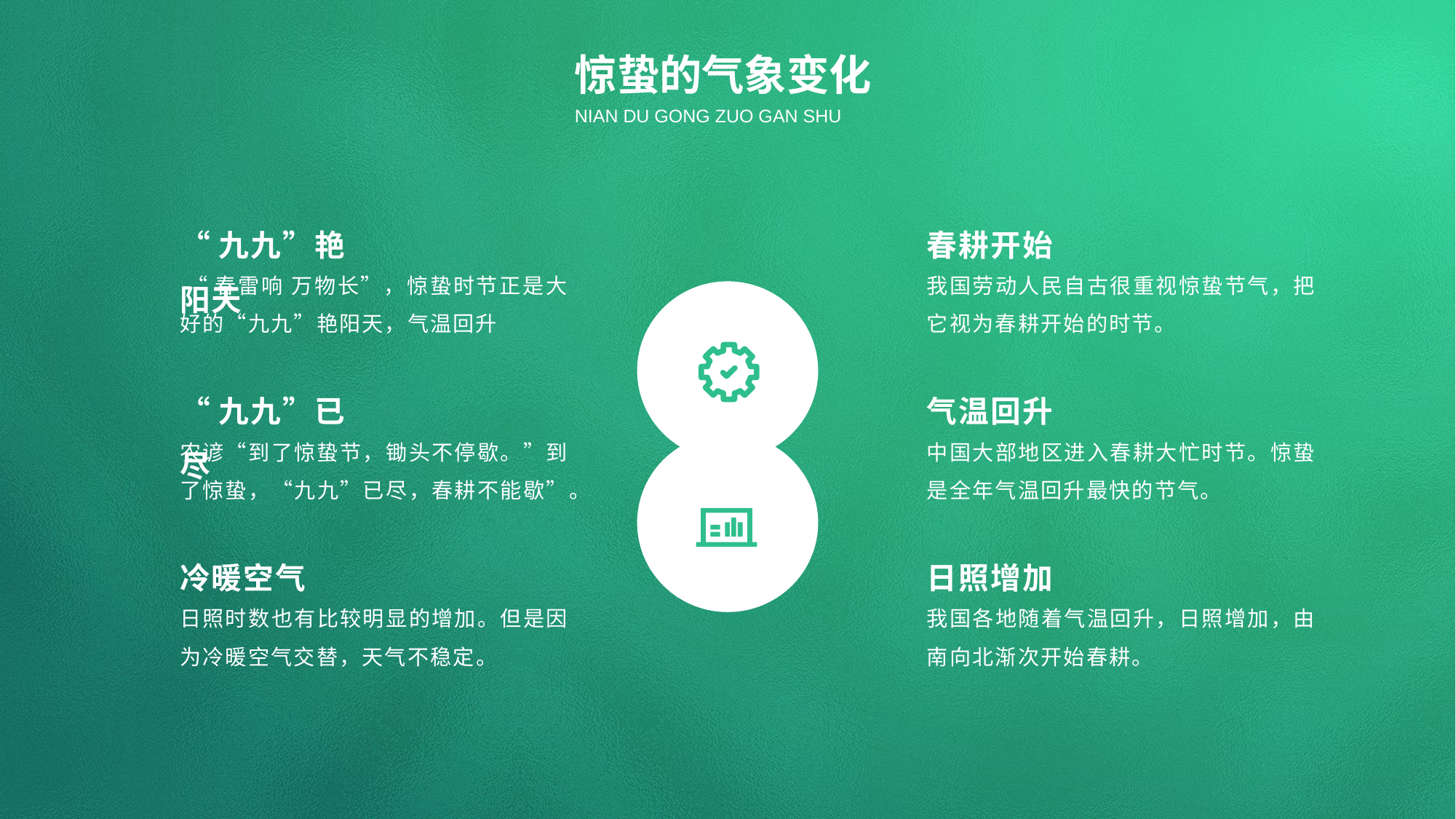

惊蛰的气象变化
NIAN DU GONG ZUO GAN SHU
“九九”艳阳天
春耕开始
 “春雷响 万物长”，惊蛰时节正是大好的“九九”艳阳天，气温回升
我国劳动人民自古很重视惊蛰节气，把它视为春耕开始的时节。

“九九”已尽
气温回升
农谚“到了惊蛰节，锄头不停歇。”到了惊蛰，“九九”已尽，春耕不能歇”。
中国大部地区进入春耕大忙时节。惊蛰是全年气温回升最快的节气。
冷暖空气
日照增加
日照时数也有比较明显的增加。但是因为冷暖空气交替，天气不稳定。
我国各地随着气温回升，日照增加，由南向北渐次开始春耕。